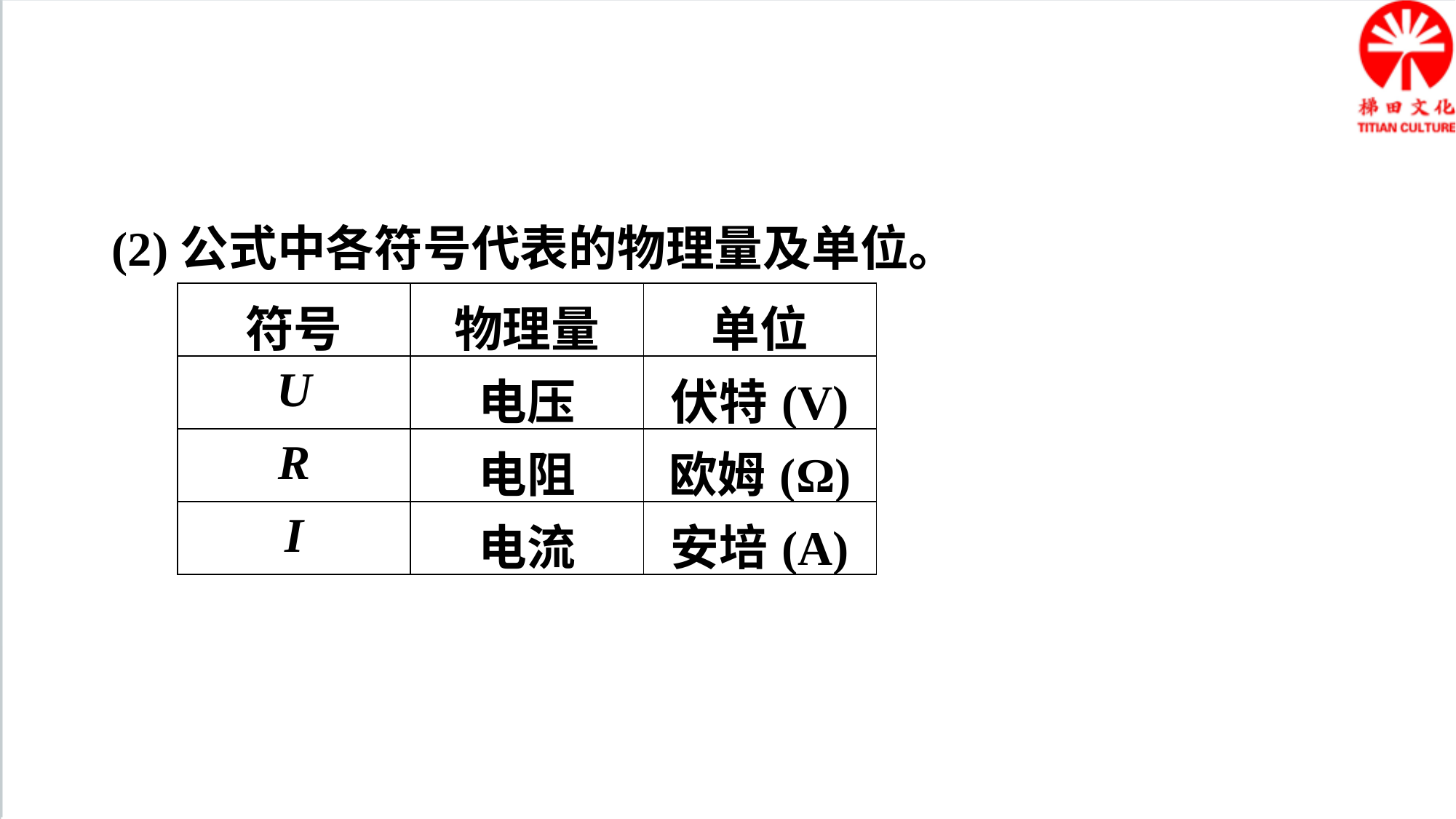

(2)公式中各符号代表的物理量及单位。
| 符号 | 物理量 | 单位 |
| --- | --- | --- |
| U | 电压 | 伏特(V) |
| R | 电阻 | 欧姆(Ω) |
| I | 电流 | 安培(A) |